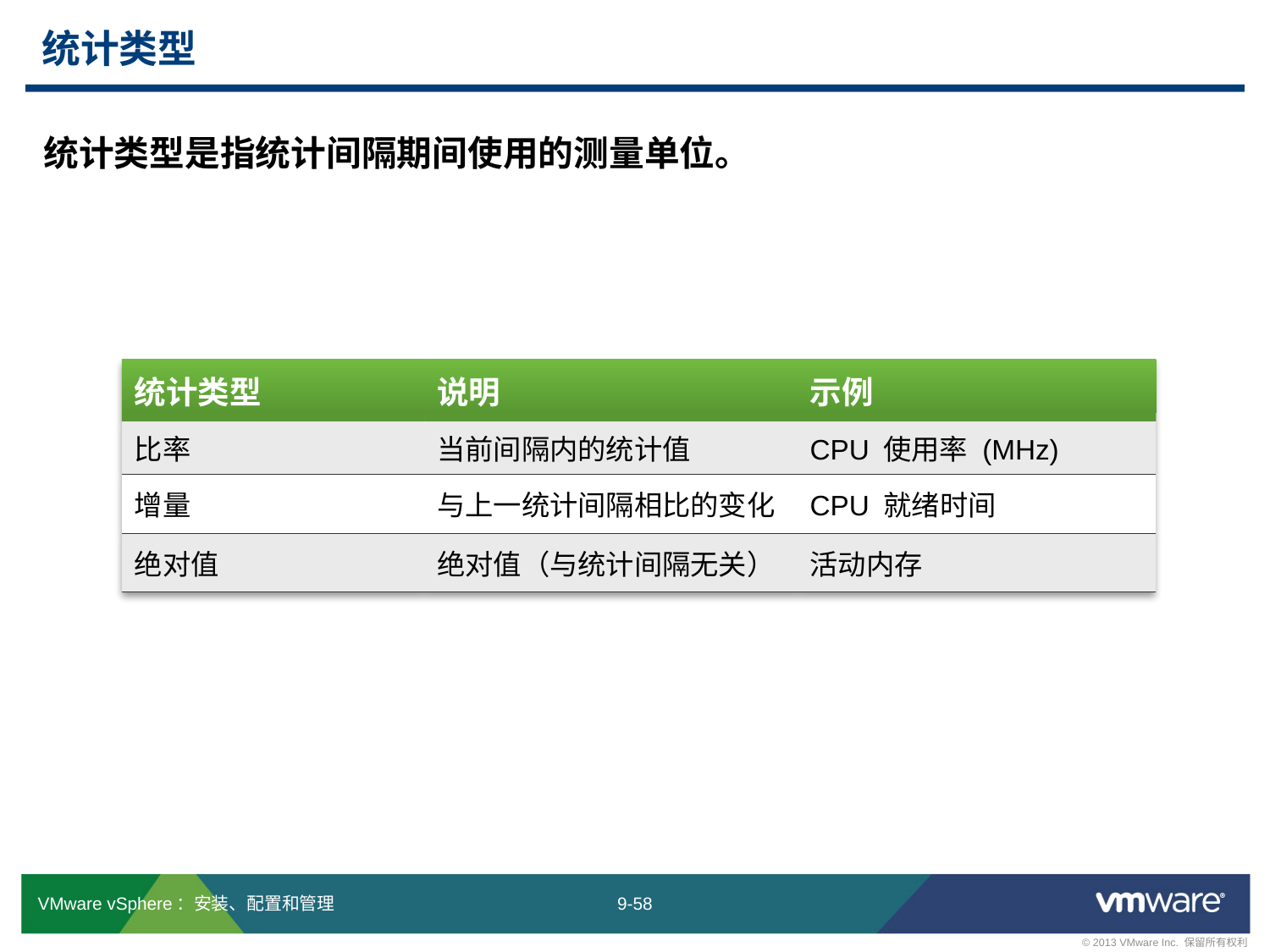

# 统计类型
统计类型是指统计间隔期间使用的测量单位。

| 统计类型 | 说明 | 示例 |
| --- | --- | --- |
| 比率 | 当前间隔内的统计值 | CPU 使用率 (MHz) |
| 增量 | 与上一统计间隔相比的变化 | CPU 就绪时间 |
| 绝对值 | 绝对值（与统计间隔无关） | 活动内存 |